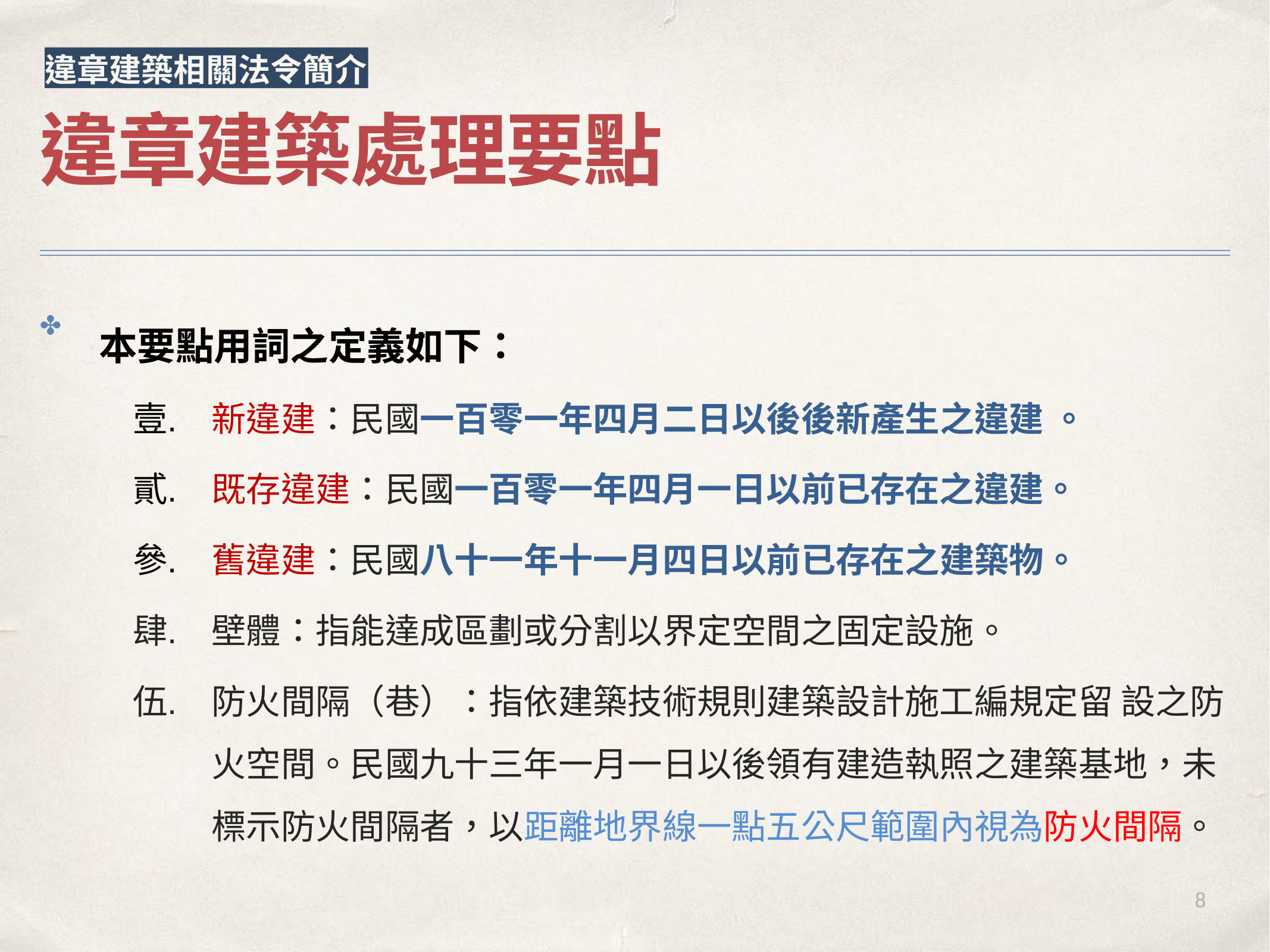

違章建築相關法令簡介
違章建築處理要點
本要點用詞之定義如下：
新違建：民國一百零一年四月二日以後後新產⽣之違建 。
既存違建：民國一百零一年四月一日以前已存在之違建。
舊違建：民國八十一年十一月四日以前已存在之建築物。
壁體：指能達成區劃或分割以界定空間之固定設施。
防火間隔（巷）：指依建築技術規則建築設計施工編規定留 設之防火空間。民國九十三年一月一日以後領有建造執照之建築基地，未標示防火間隔者，以距離地界線一點五公尺範圍內視為防火間隔。

✤
8